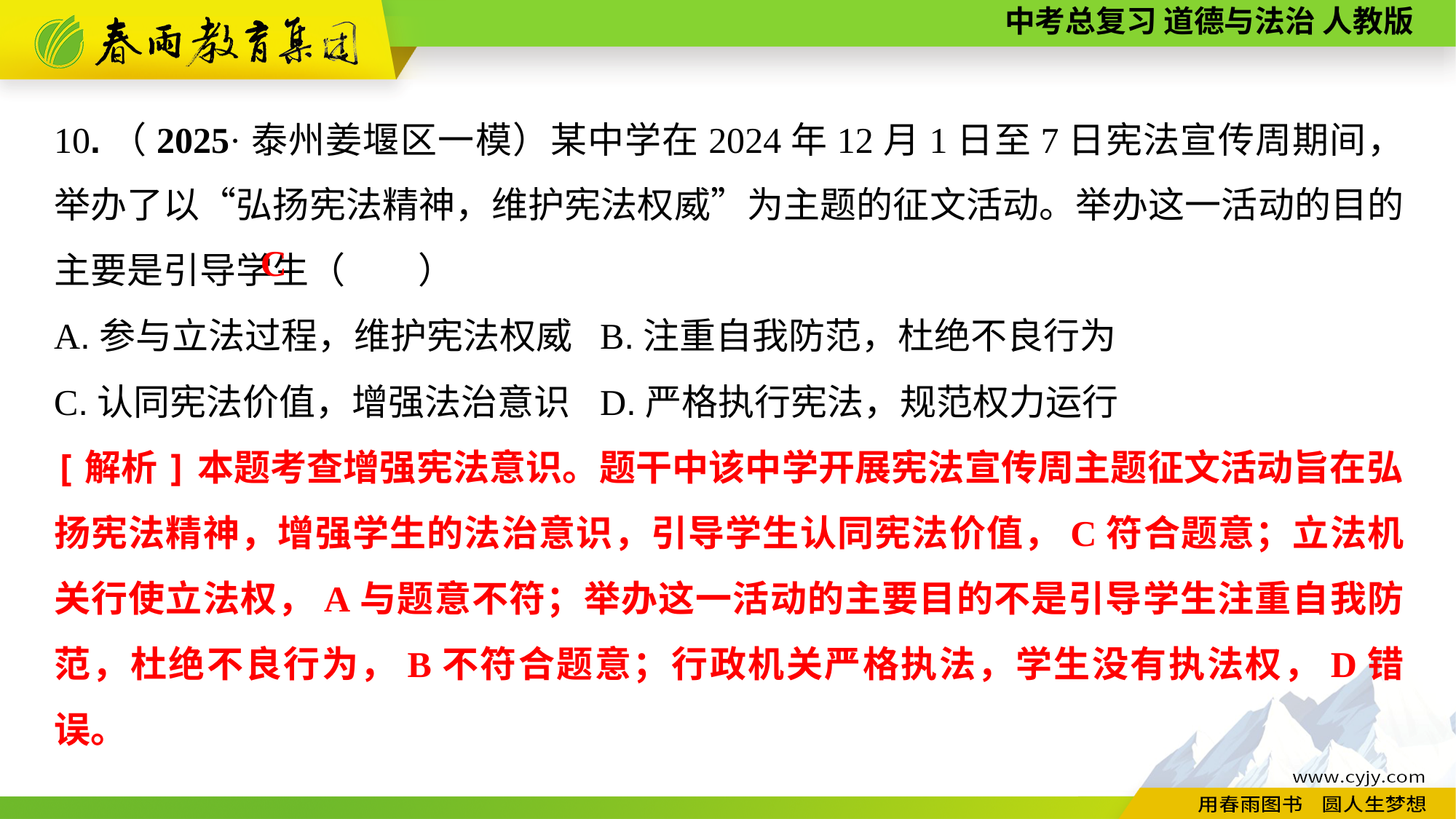

10.（2025·泰州姜堰区一模）某中学在2024年12月1日至7日宪法宣传周期间，举办了以“弘扬宪法精神，维护宪法权威”为主题的征文活动。举办这一活动的目的主要是引导学生（　　）
A.参与立法过程，维护宪法权威	B.注重自我防范，杜绝不良行为
C.认同宪法价值，增强法治意识	D.严格执行宪法，规范权力运行
C
[解析]本题考查增强宪法意识。题干中该中学开展宪法宣传周主题征文活动旨在弘扬宪法精神，增强学生的法治意识，引导学生认同宪法价值，C符合题意；立法机关行使立法权，A与题意不符；举办这一活动的主要目的不是引导学生注重自我防范，杜绝不良行为，B不符合题意；行政机关严格执法，学生没有执法权，D错误。